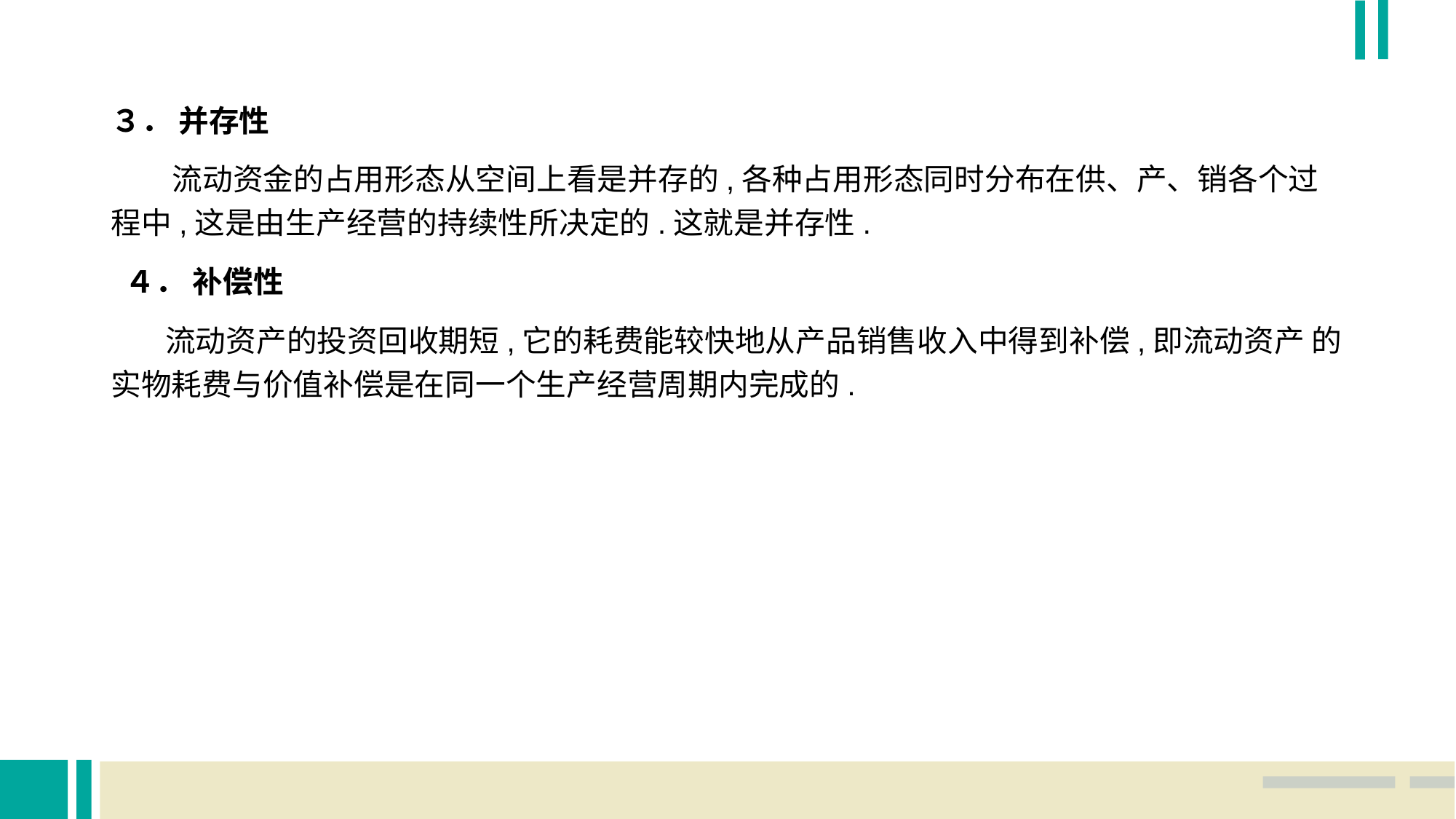

３． 并存性
        流动资金的占用形态从空间上看是并存的,各种占用形态同时分布在供、产、销各个过 程中,这是由生产经营的持续性所决定的.这就是并存性.
 ４． 补偿性
       流动资产的投资回收期短,它的耗费能较快地从产品销售收入中得到补偿,即流动资产 的实物耗费与价值补偿是在同一个生产经营周期内完成的.